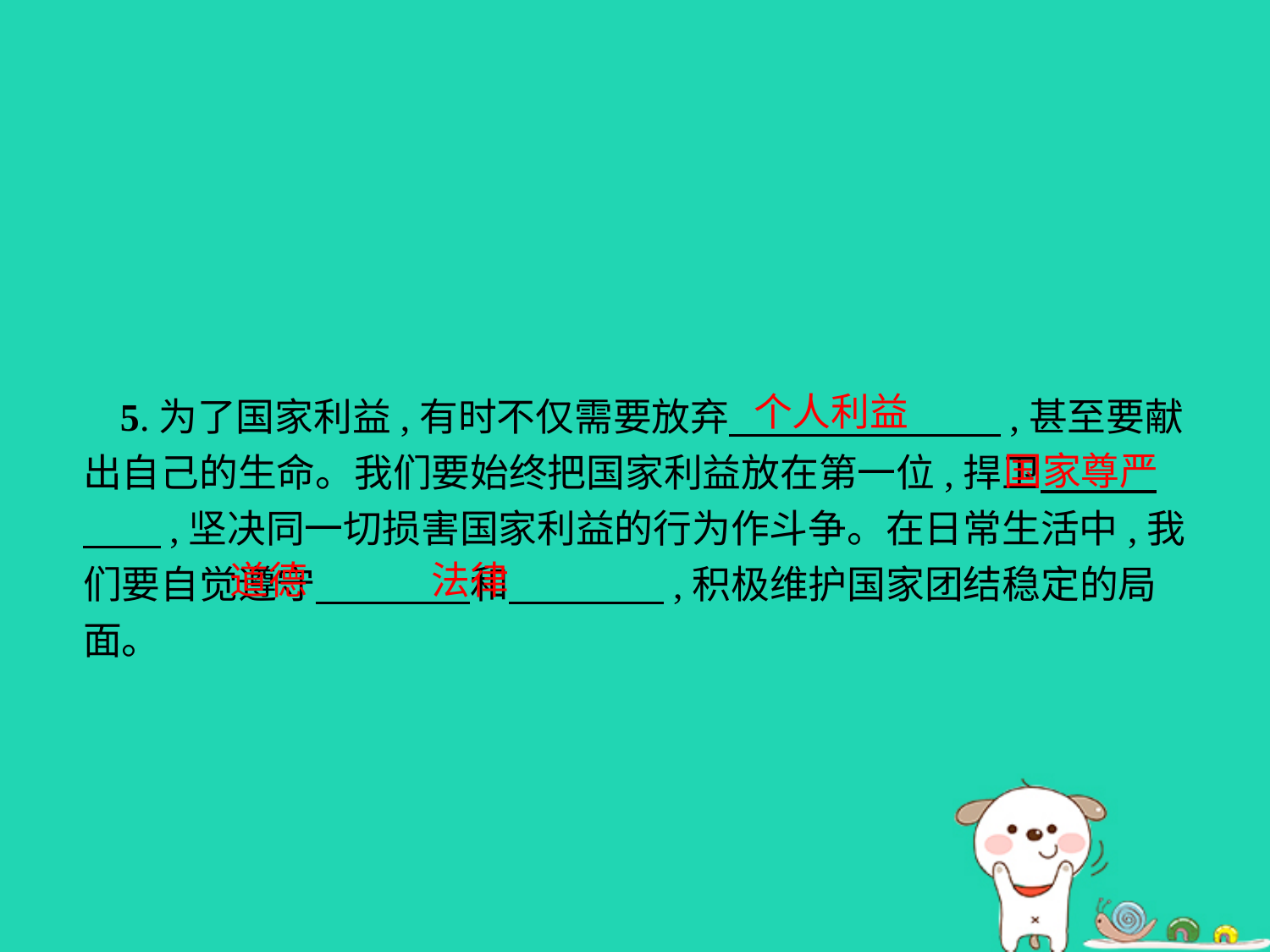

个人利益
5.为了国家利益,有时不仅需要放弃　　　　　　　,甚至要献出自己的生命。我们要始终把国家利益放在第一位,捍卫　　　　　,坚决同一切损害国家利益的行为作斗争。在日常生活中,我们要自觉遵守　　　　和　　　　,积极维护国家团结稳定的局面。
国家尊严
道德
法律